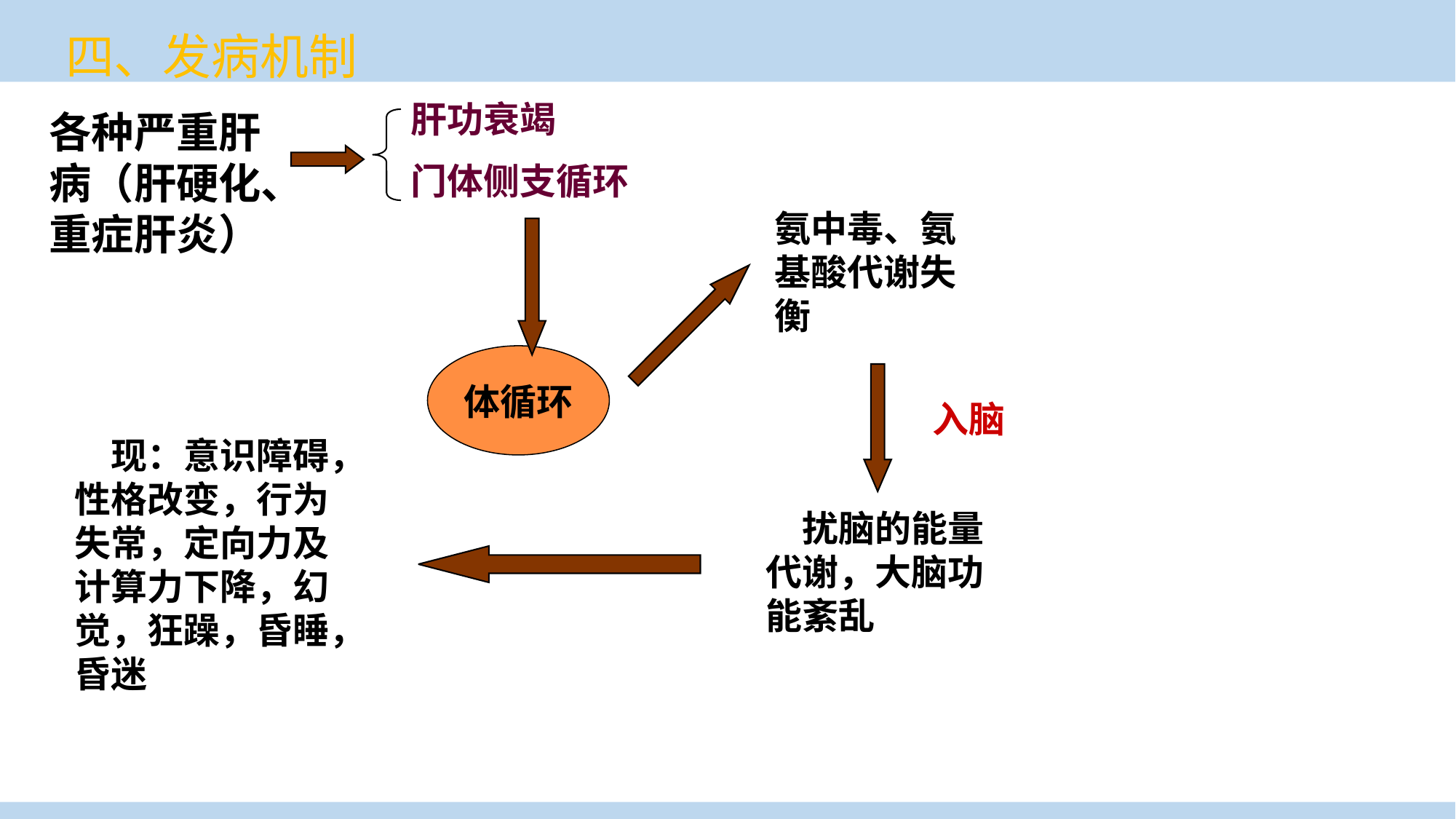

# 四、发病机制
肝功衰竭
门体侧支循环
各种严重肝病（肝硬化、重症肝炎）

氨中毒、氨基酸代谢失衡

毒性代谢产物

体循环

入脑
表现：意识障碍，性格改变，行为失常，定向力及计算力下降，幻觉，狂躁，昏睡，昏迷
干扰脑的能量代谢，大脑功能紊乱